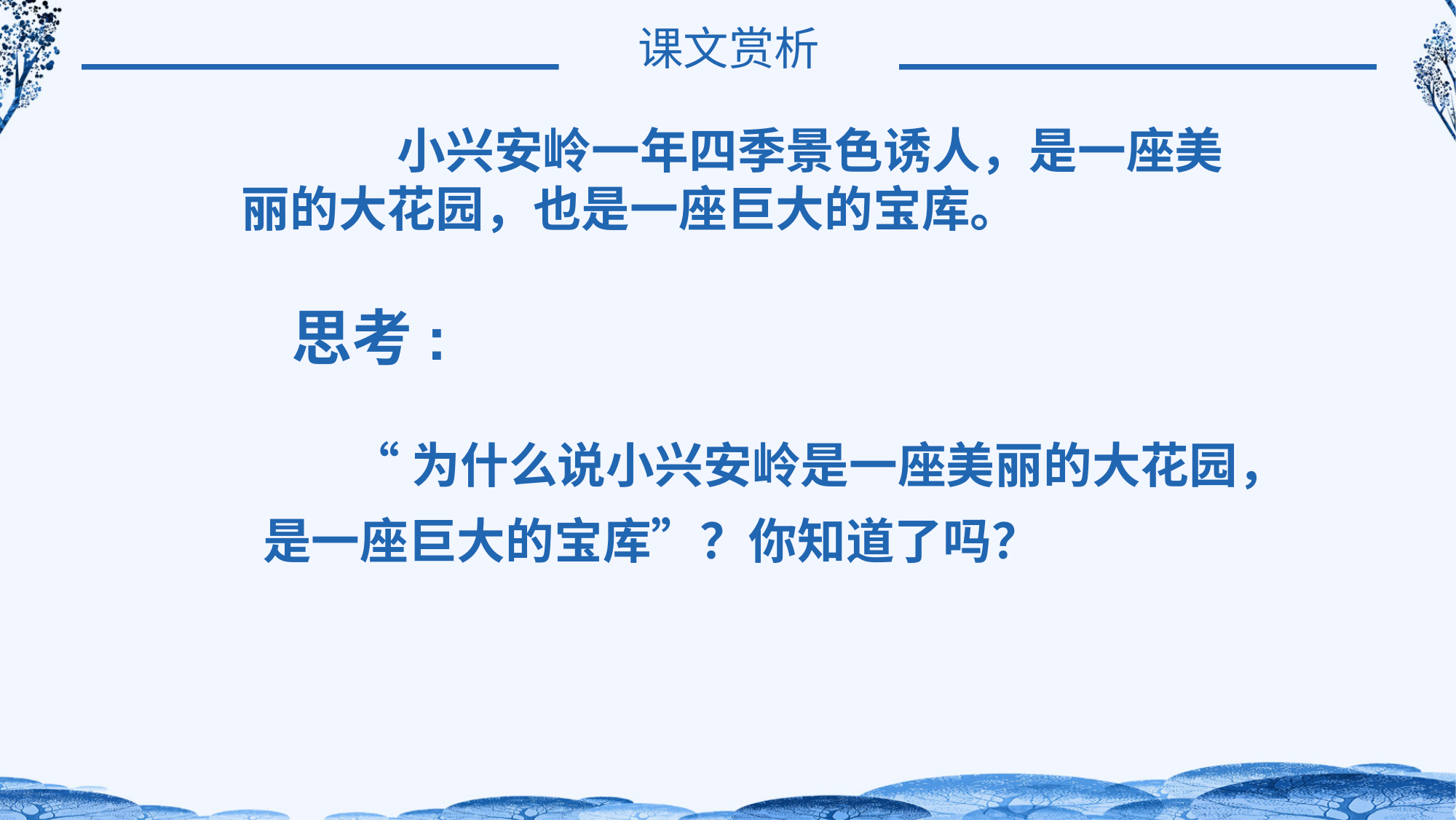

课文赏析

             小兴安岭一年四季景色诱人，是一座美丽的大花园，也是一座巨大的宝库。
思考:
        “为什么说小兴安岭是一座美丽的大花园，

是一座巨大的宝库”？你知道了吗？